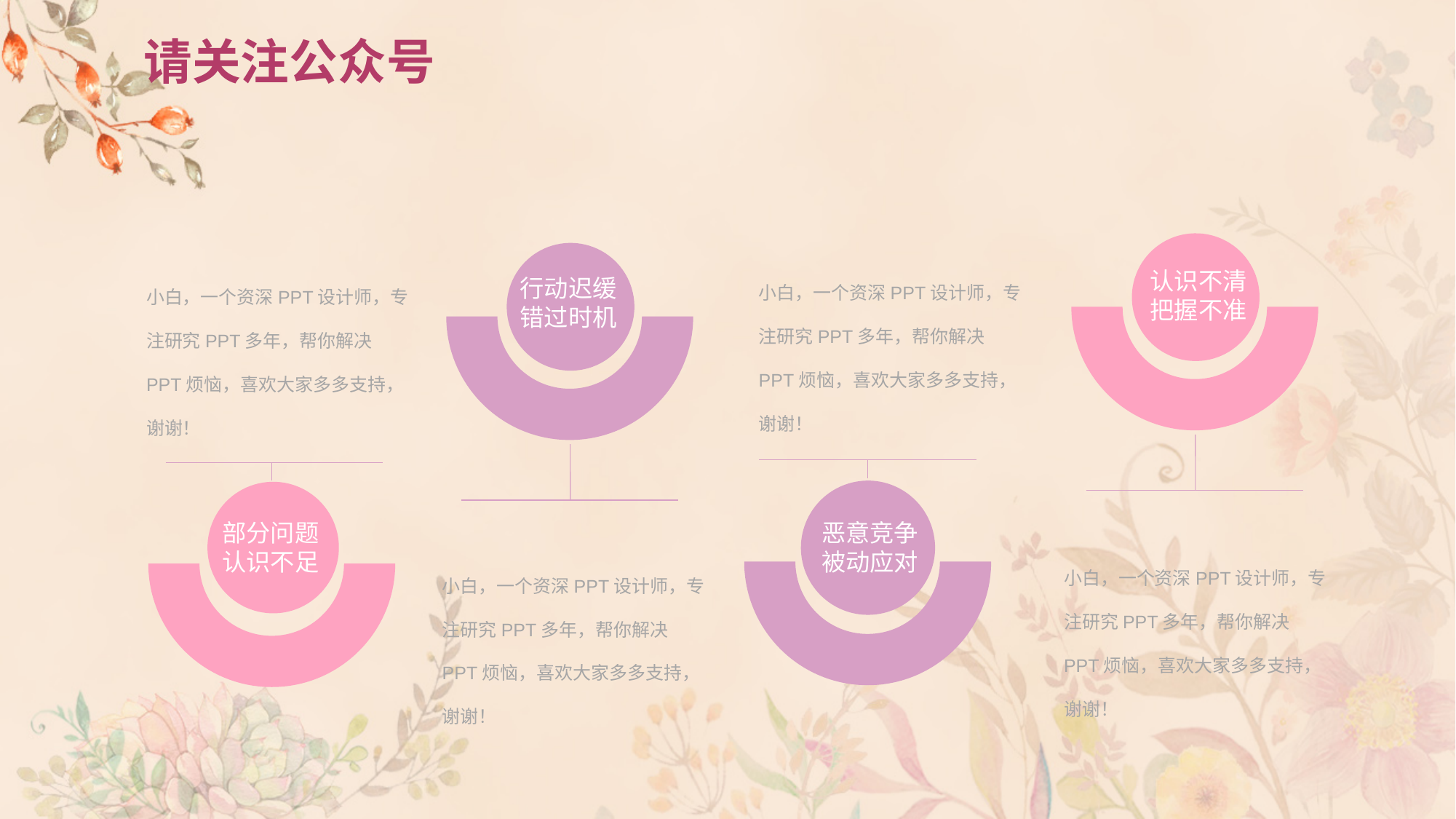

# 请关注公众号

认识不清
把握不准

行动迟缓
错过时机

小白，一个资深PPT设计师，专注研究PPT多年，帮你解决PPT烦恼，喜欢大家多多支持，谢谢！
小白，一个资深PPT设计师，专注研究PPT多年，帮你解决PPT烦恼，喜欢大家多多支持，谢谢！

恶意竞争
被动应对

部分问题
认识不足

小白，一个资深PPT设计师，专注研究PPT多年，帮你解决PPT烦恼，喜欢大家多多支持，谢谢！
小白，一个资深PPT设计师，专注研究PPT多年，帮你解决PPT烦恼，喜欢大家多多支持，谢谢！